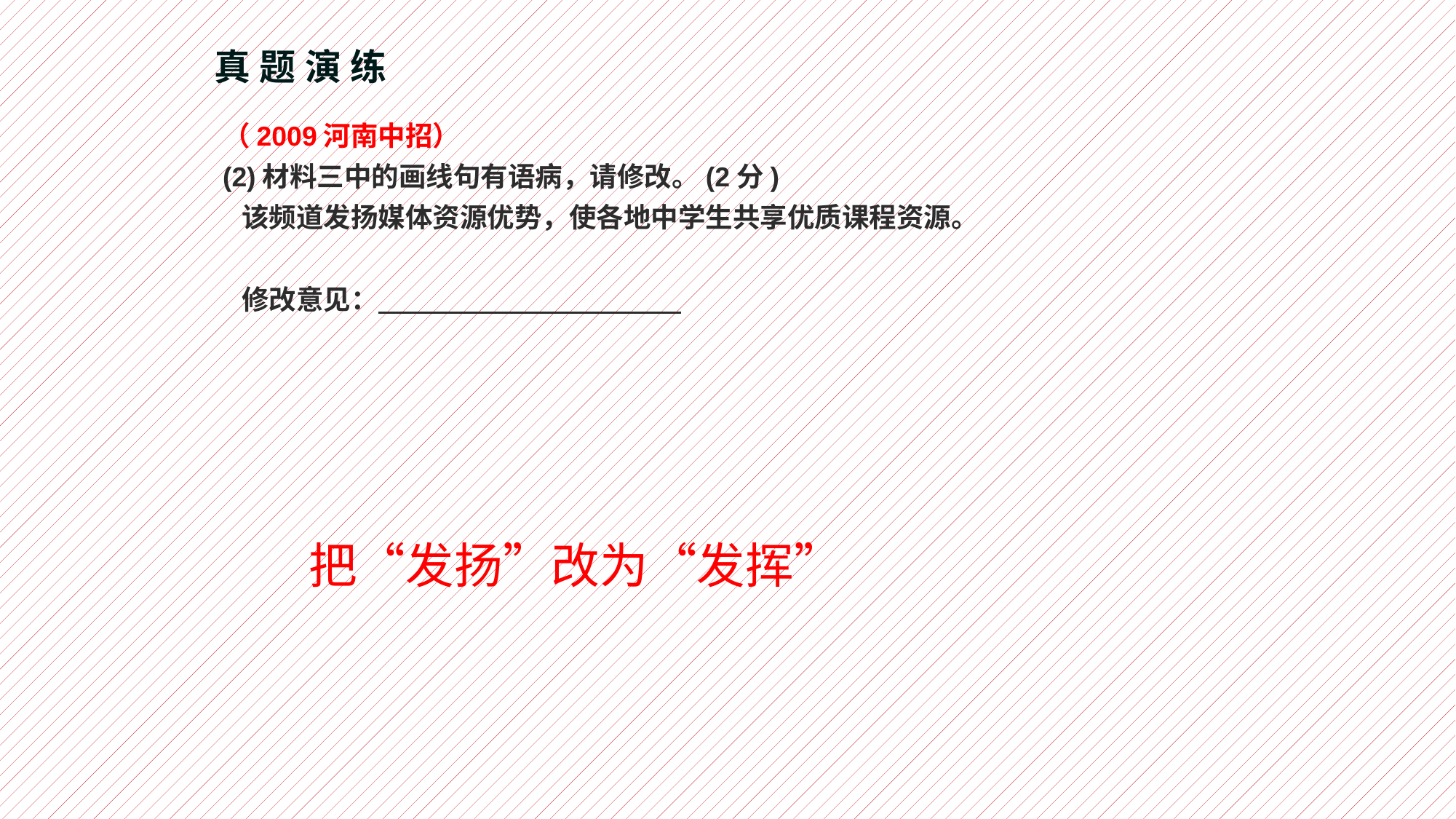

# 真题演练
（2009河南中招）
(2)材料三中的画线句有语病，请修改。(2分)
  该频道发扬媒体资源优势，使各地中学生共享优质课程资源。

  修改意见：
把“发扬”改为“发挥”